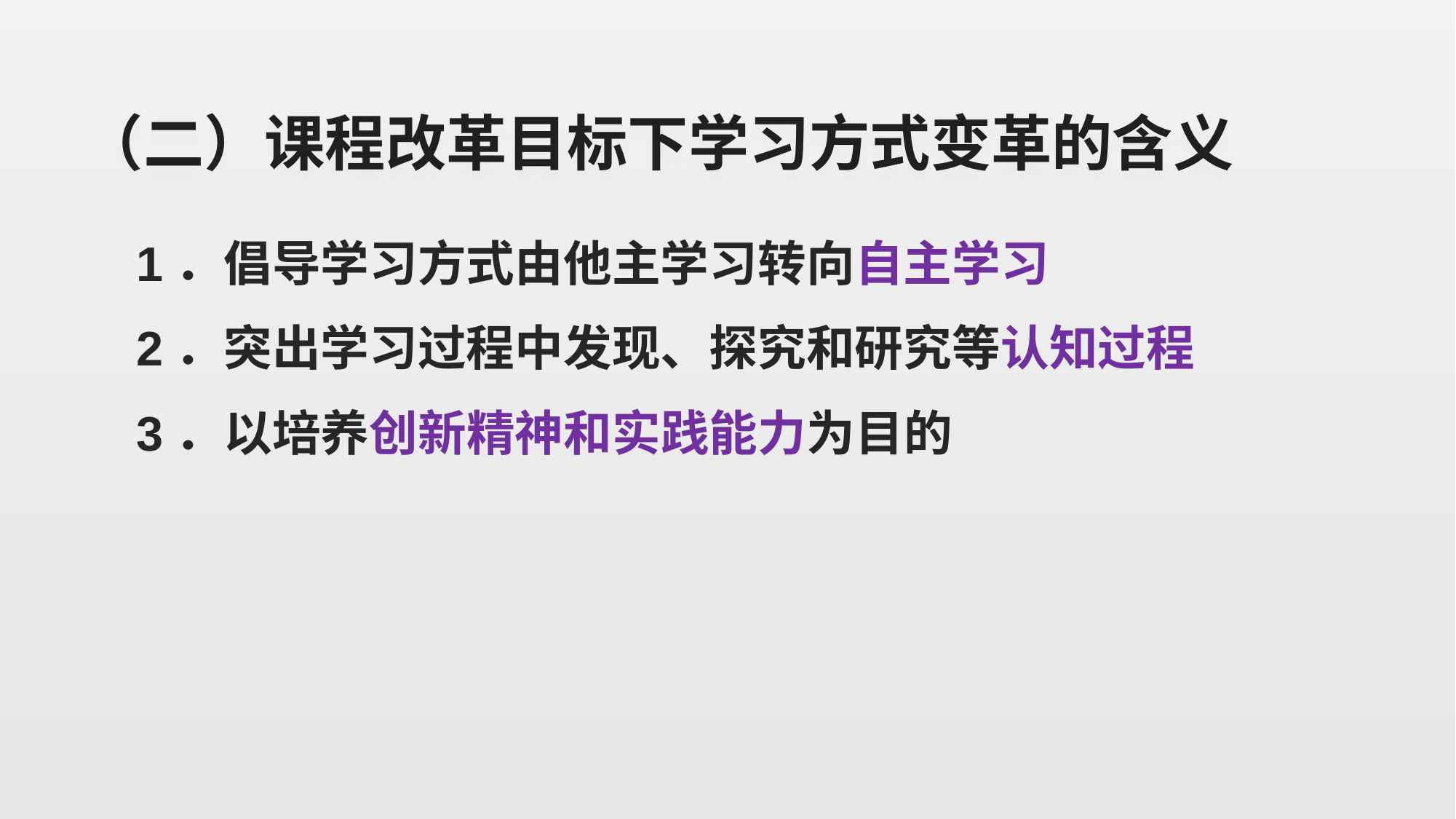

# （二）课程改革目标下学习方式变革的含义
1．倡导学习方式由他主学习转向自主学习
2．突出学习过程中发现、探究和研究等认知过程
3．以培养创新精神和实践能力为目的